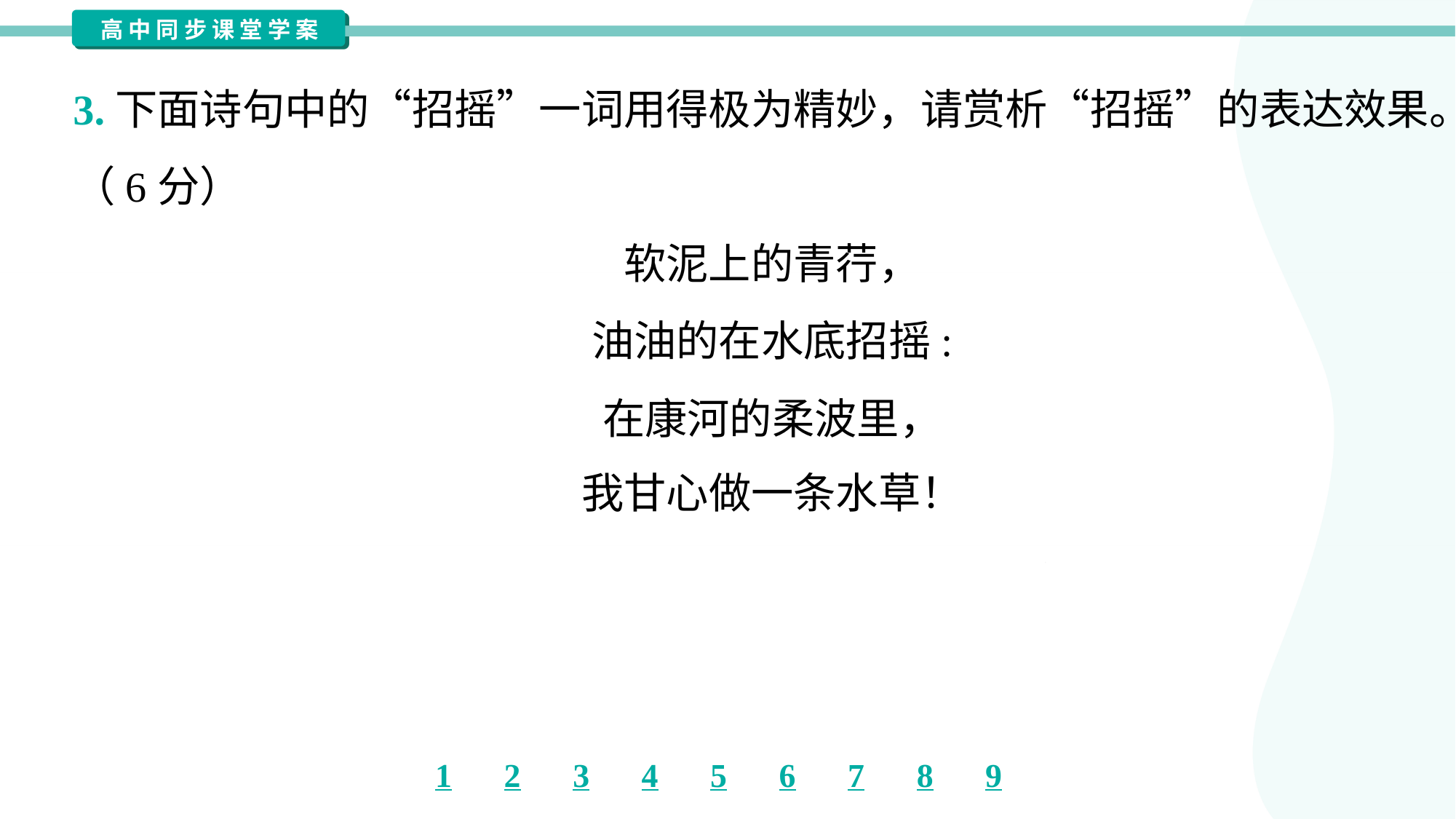

3.下面诗句中的“招摇”一词用得极为精妙，请赏析“招摇”的表达效果。
（6分）
软泥上的青荇，
油油的在水底招摇:
在康河的柔波里，
我甘心做一条水草！